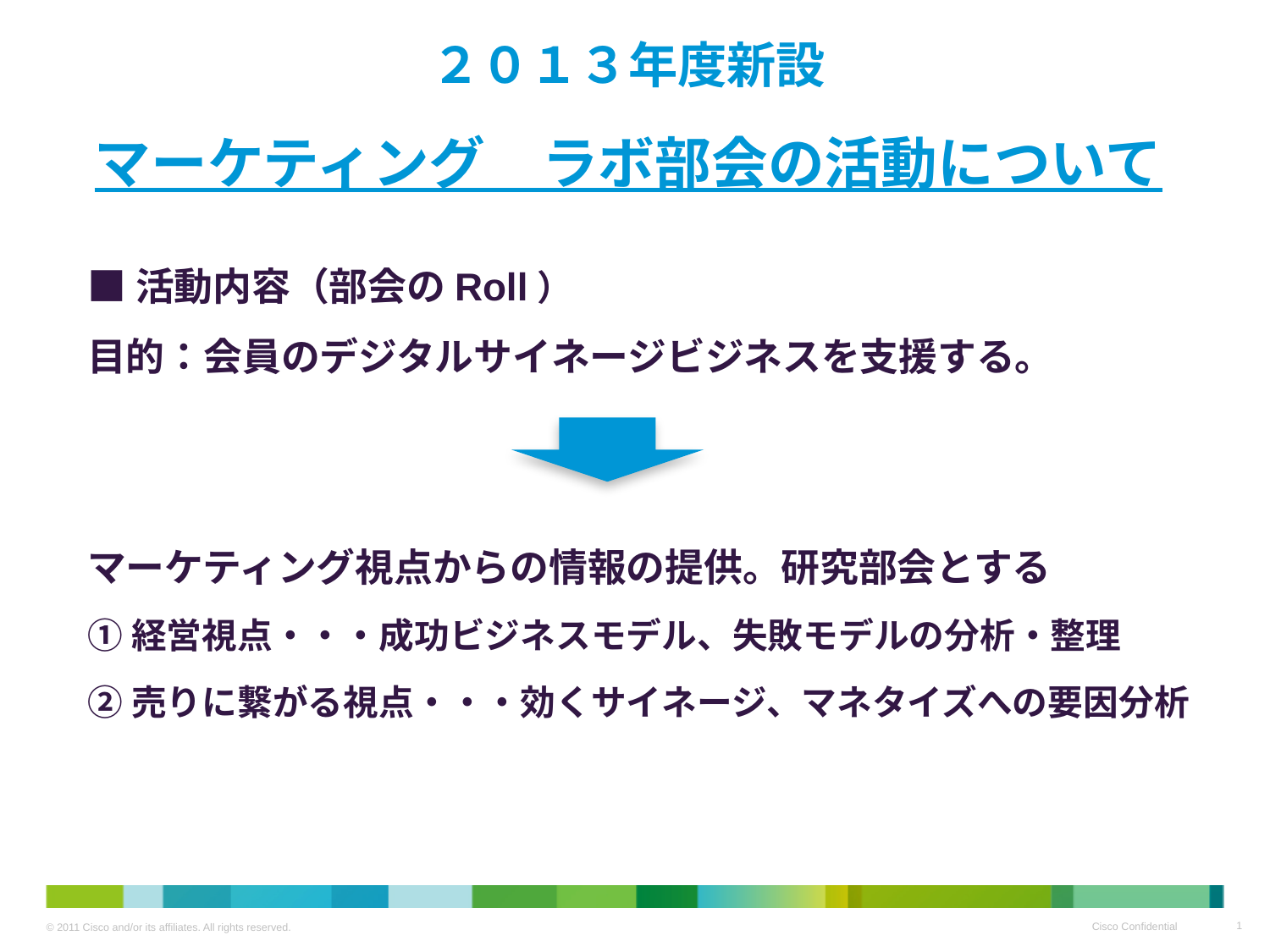

# ２０１３年度新設 　マーケティング　ラボ部会の活動について

■活動内容（部会のRoll）
目的：会員のデジタルサイネージビジネスを支援する。

マーケティング視点からの情報の提供。研究部会とする
①経営視点・・・成功ビジネスモデル、失敗モデルの分析・整理
②売りに繋がる視点・・・効くサイネージ、マネタイズへの要因分析